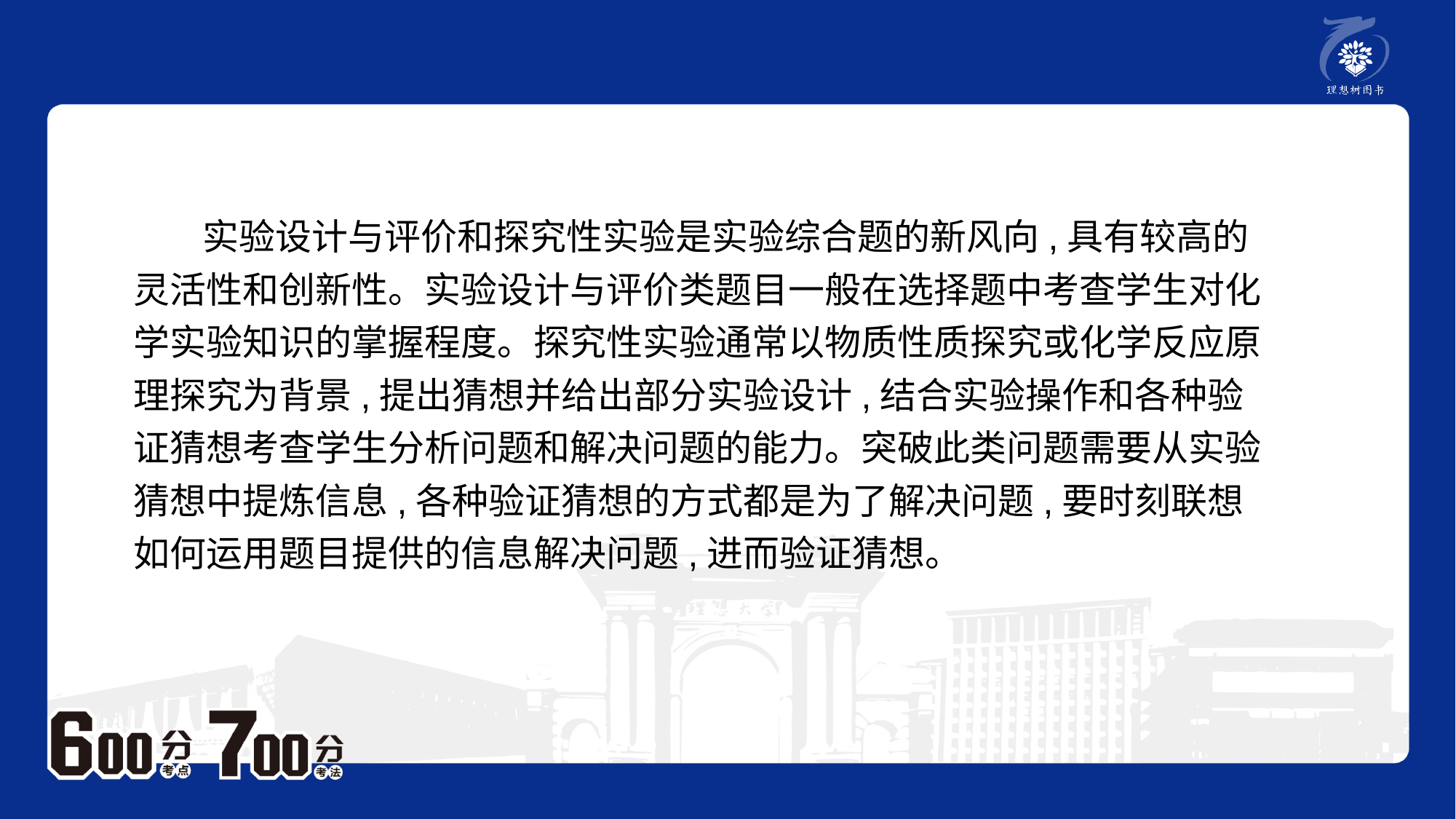

实验设计与评价和探究性实验是实验综合题的新风向,具有较高的灵活性和创新性。实验设计与评价类题目一般在选择题中考查学生对化学实验知识的掌握程度。探究性实验通常以物质性质探究或化学反应原理探究为背景,提出猜想并给出部分实验设计,结合实验操作和各种验证猜想考查学生分析问题和解决问题的能力。突破此类问题需要从实验猜想中提炼信息,各种验证猜想的方式都是为了解决问题,要时刻联想如何运用题目提供的信息解决问题,进而验证猜想。